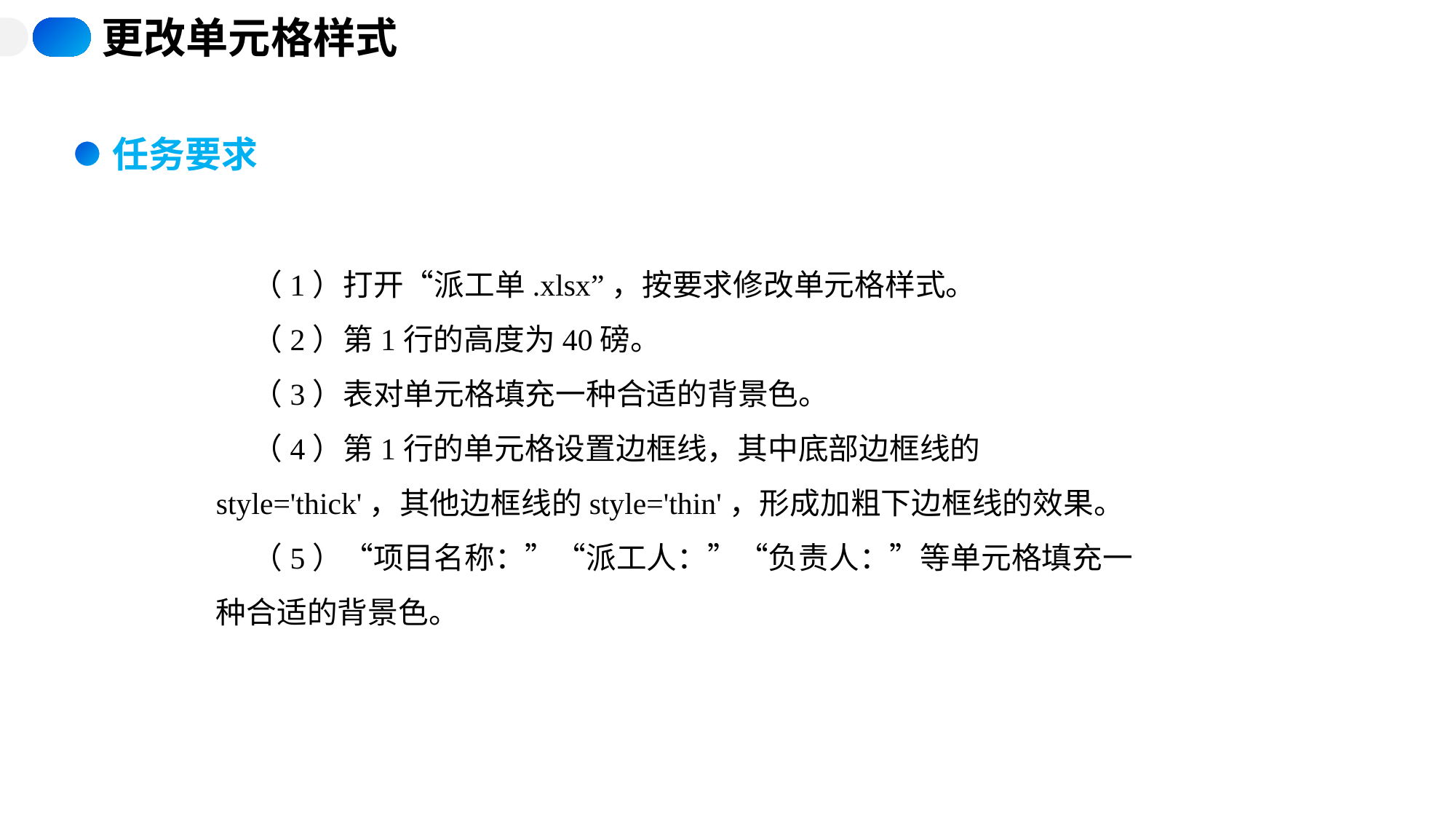

更改单元格样式
任务要求

（1）打开“派工单.xlsx”，按要求修改单元格样式。
（2）第1行的高度为40磅。
（3）表对单元格填充一种合适的背景色。
（4）第1行的单元格设置边框线，其中底部边框线的style='thick'，其他边框线的style='thin'，形成加粗下边框线的效果。
（5）“项目名称：”“派工人：”“负责人：”等单元格填充一种合适的背景色。